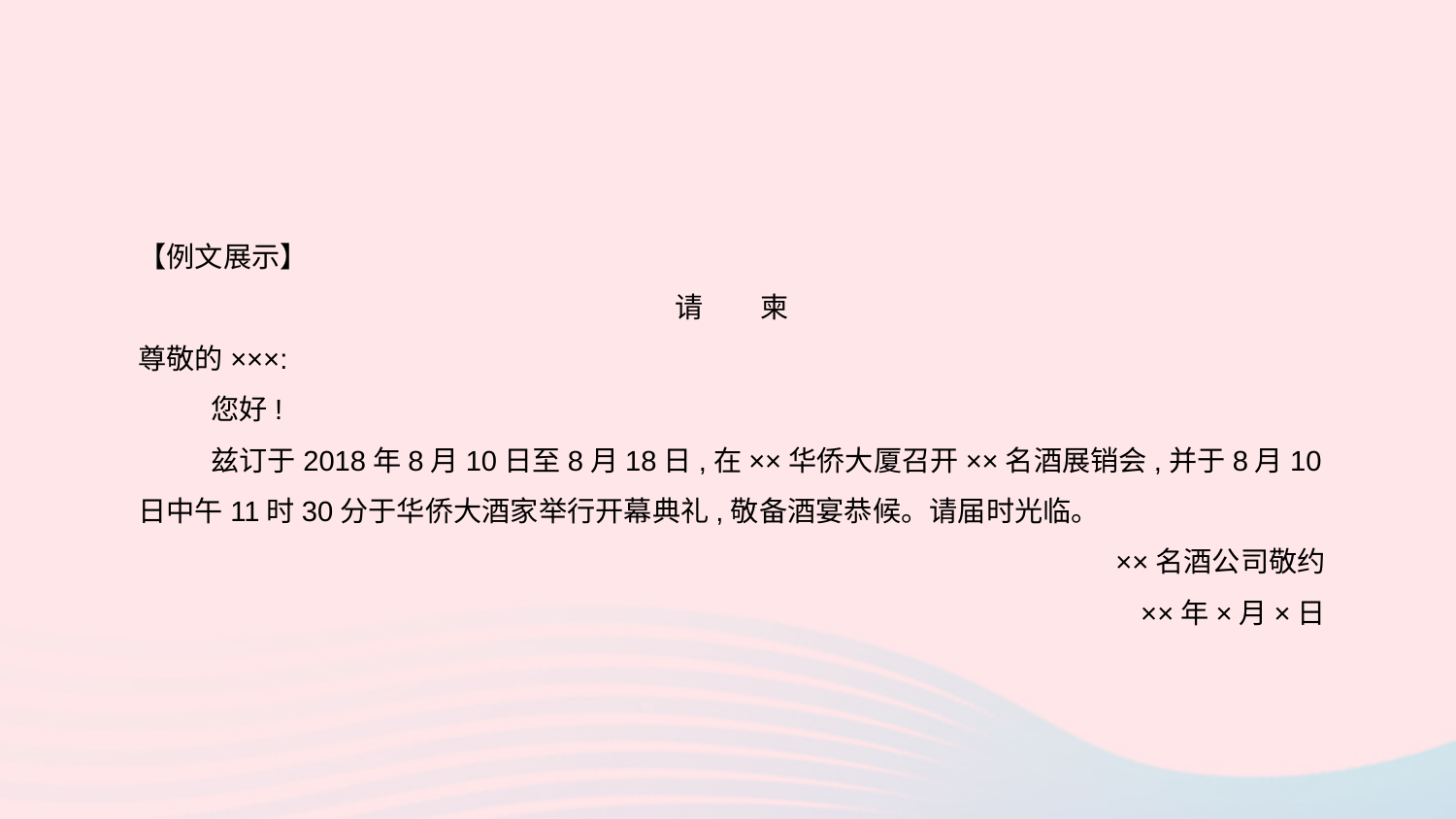

【例文展示】
请　　柬
尊敬的×××:
您好!
兹订于2018年8月10日至8月18日,在××华侨大厦召开××名酒展销会,并于8月10日中午11时30分于华侨大酒家举行开幕典礼,敬备酒宴恭候。请届时光临。
××名酒公司敬约
××年×月×日